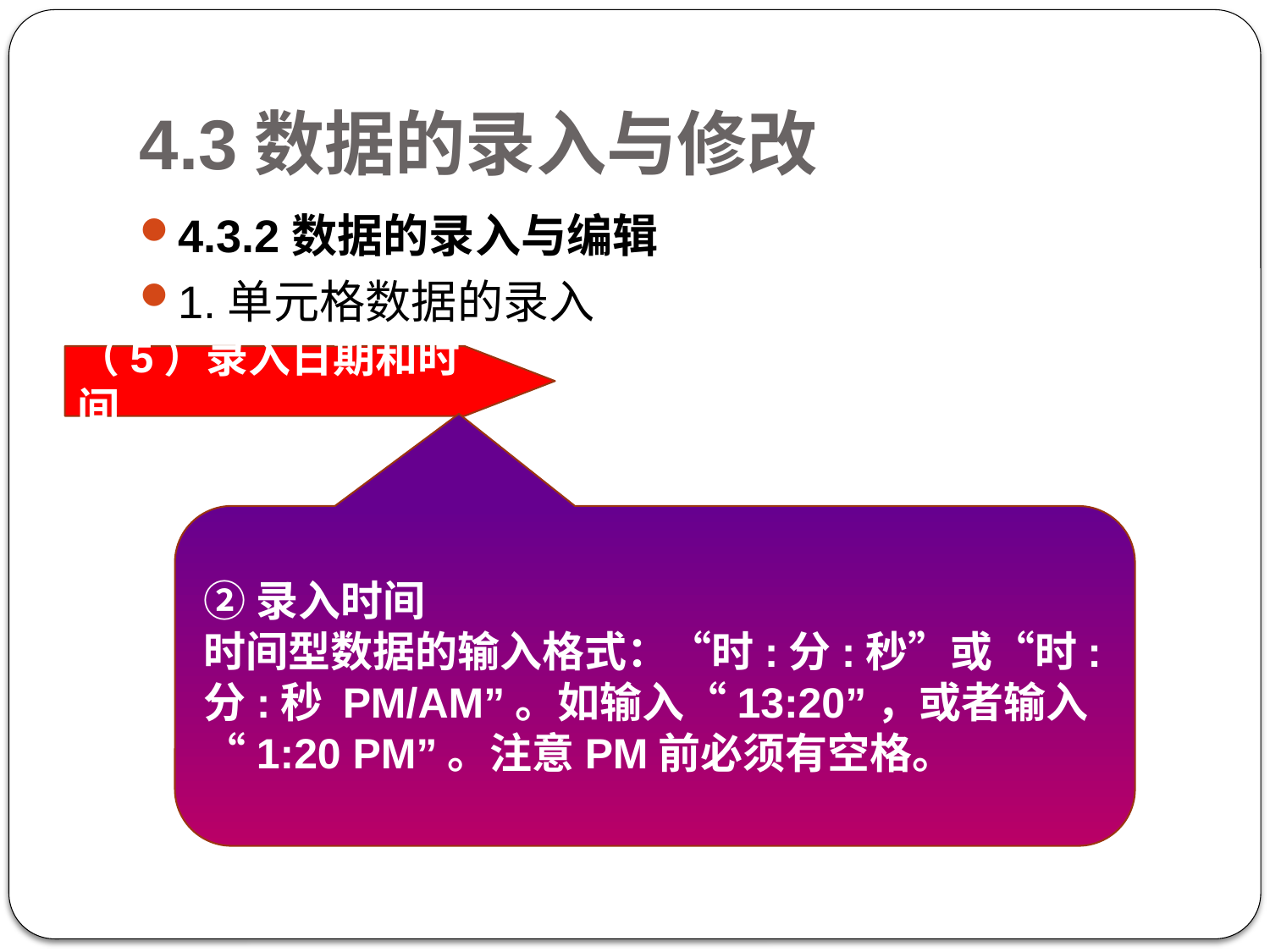

# 4.3数据的录入与修改
4.3.2数据的录入与编辑
1.单元格数据的录入

（5）录入日期和时间
②录入时间
时间型数据的输入格式：“时:分:秒”或“时:分:秒 PM/AM”。如输入“13:20”，或者输入“1:20 PM”。注意PM前必须有空格。